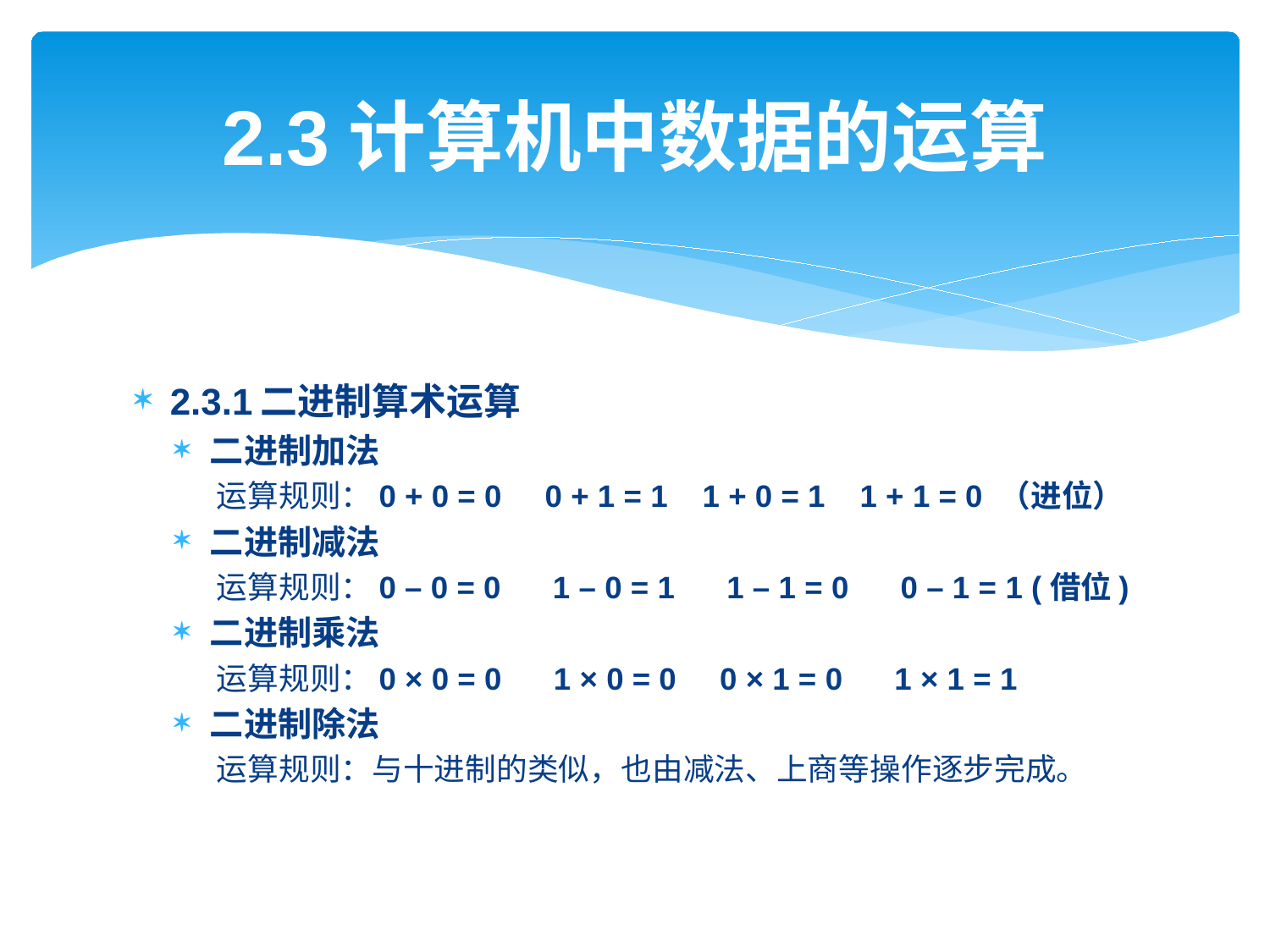

# 2.3计算机中数据的运算
2.3.1二进制算术运算
二进制加法
运算规则：0 + 0 = 0     0 + 1 = 1    1 + 0 = 1    1 + 1 = 0 （进位）
二进制减法
运算规则：0 – 0 = 0      1 – 0 = 1      1 – 1 = 0      0 – 1 = 1 (借位)
二进制乘法
运算规则：0 × 0 = 0      1 × 0 = 0     0 × 1 = 0      1 × 1 = 1
二进制除法
运算规则：与十进制的类似，也由减法、上商等操作逐步完成。